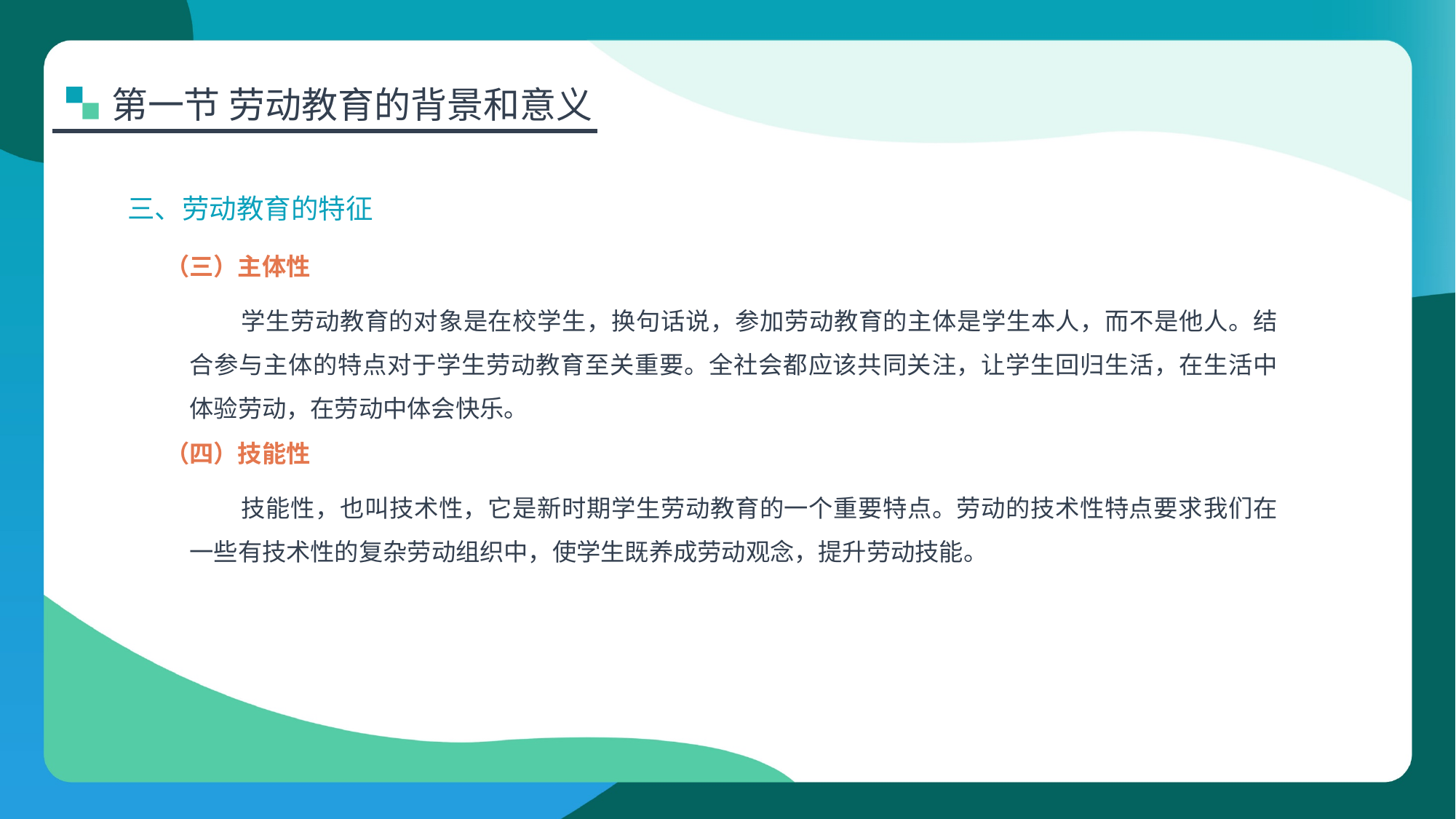

第一节 劳动教育的背景和意义

三、劳动教育的特征
（三）主体性
学生劳动教育的对象是在校学生，换句话说，参加劳动教育的主体是学生本人，而不是他人。结合参与主体的特点对于学生劳动教育至关重要。全社会都应该共同关注，让学生回归生活，在生活中体验劳动，在劳动中体会快乐。
（四）技能性
技能性，也叫技术性，它是新时期学生劳动教育的一个重要特点。劳动的技术性特点要求我们在一些有技术性的复杂劳动组织中，使学生既养成劳动观念，提升劳动技能。